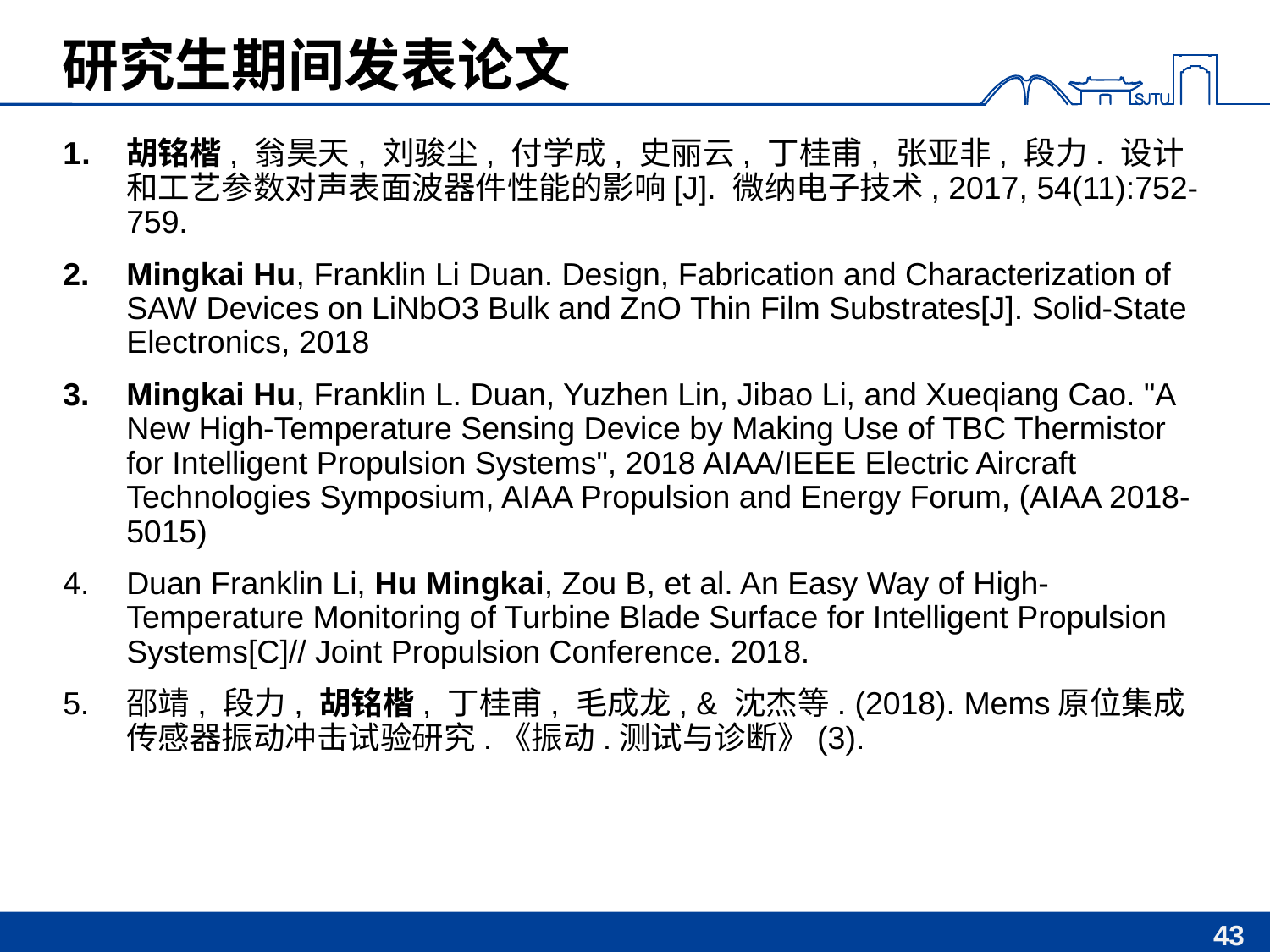

# 研究生期间发表论文
胡铭楷, 翁昊天, 刘骏尘, 付学成, 史丽云, 丁桂甫, 张亚非, 段力. 设计和工艺参数对声表面波器件性能的影响[J]. 微纳电子技术, 2017, 54(11):752-759.
Mingkai Hu, Franklin Li Duan. Design, Fabrication and Characterization of SAW Devices on LiNbO3 Bulk and ZnO Thin Film Substrates[J]. Solid-State Electronics, 2018
Mingkai Hu, Franklin L. Duan, Yuzhen Lin, Jibao Li, and Xueqiang Cao. "A New High-Temperature Sensing Device by Making Use of TBC Thermistor for Intelligent Propulsion Systems", 2018 AIAA/IEEE Electric Aircraft Technologies Symposium, AIAA Propulsion and Energy Forum, (AIAA 2018-5015)
Duan Franklin Li, Hu Mingkai, Zou B, et al. An Easy Way of High-Temperature Monitoring of Turbine Blade Surface for Intelligent Propulsion Systems[C]// Joint Propulsion Conference. 2018.
邵靖, 段力, 胡铭楷, 丁桂甫, 毛成龙, & 沈杰等. (2018). Mems原位集成传感器振动冲击试验研究.《振动.测试与诊断》(3).